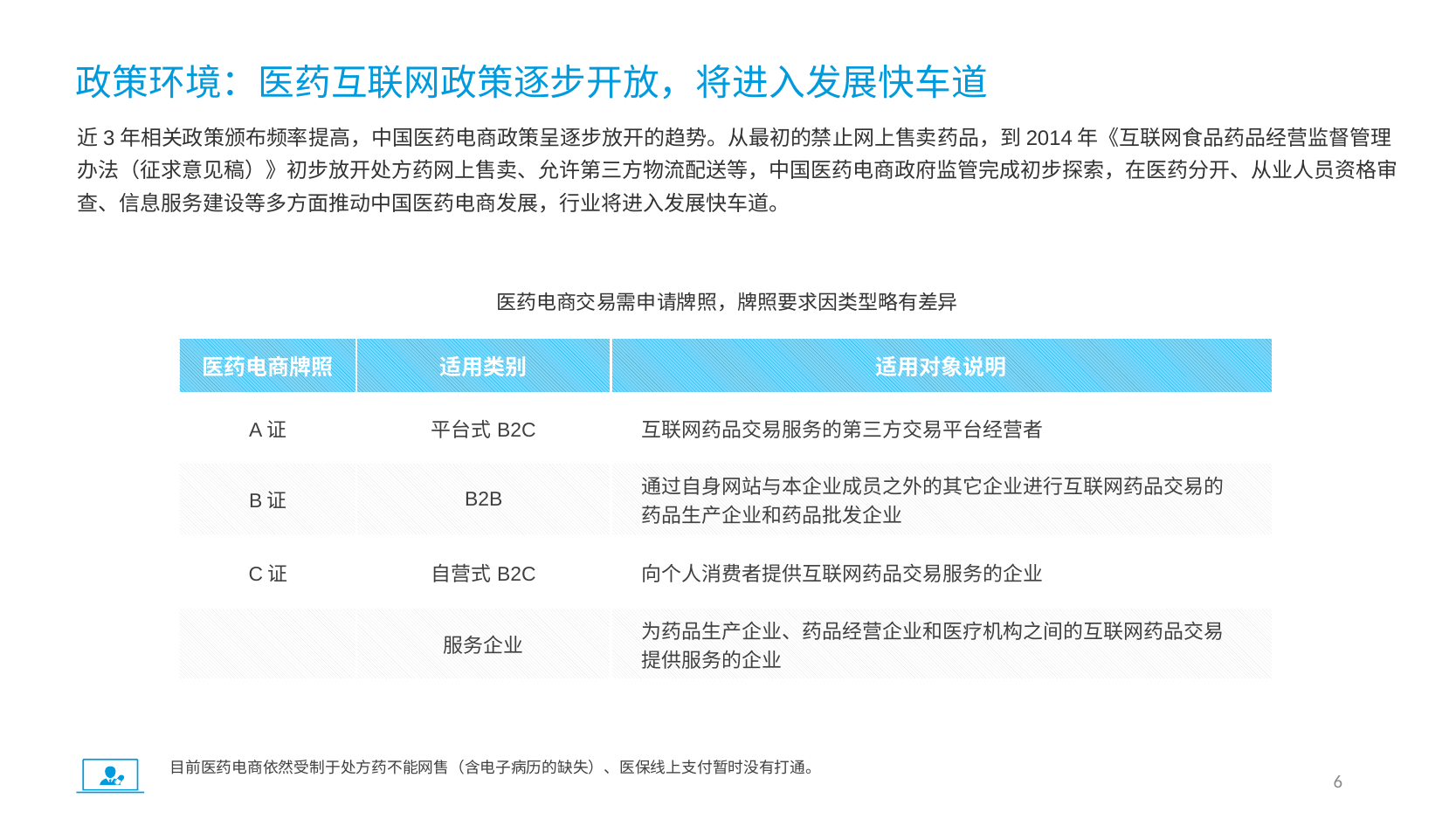

政策环境：医药互联网政策逐步开放，将进入发展快车道
近3年相关政策颁布频率提高，中国医药电商政策呈逐步放开的趋势。从最初的禁止网上售卖药品，到2014年《互联网食品药品经营监督管理办法（征求意见稿）》初步放开处方药网上售卖、允许第三方物流配送等，中国医药电商政府监管完成初步探索，在医药分开、从业人员资格审查、信息服务建设等多方面推动中国医药电商发展，行业将进入发展快车道。
医药电商交易需申请牌照，牌照要求因类型略有差异
| 医药电商牌照 | 适用类别 | 适用对象说明 |
| --- | --- | --- |
| A证 | 平台式B2C | 互联网药品交易服务的第三方交易平台经营者 |
| B证 | B2B | 通过自身网站与本企业成员之外的其它企业进行互联网药品交易的药品生产企业和药品批发企业 |
| C证 | 自营式B2C | 向个人消费者提供互联网药品交易服务的企业 |
|  | 服务企业 | 为药品生产企业、药品经营企业和医疗机构之间的互联网药品交易提供服务的企业 |
目前医药电商依然受制于处方药不能网售（含电子病历的缺失）、医保线上支付暂时没有打通。
6